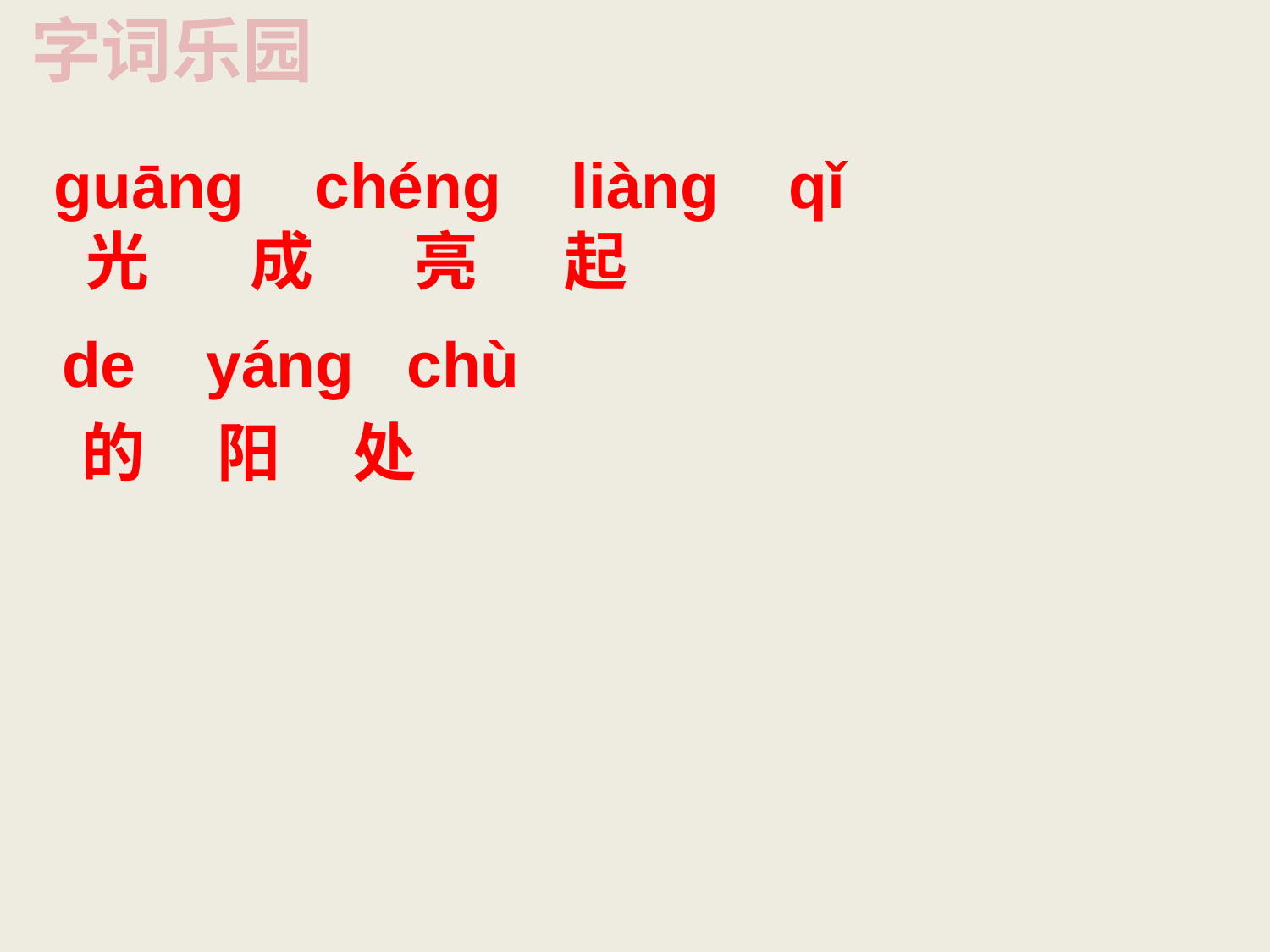

字词乐园
 ɡuānɡ    chénɡ    liànɡ    qǐ
  光       成       亮      起
de    yánɡ   chù
的     阳     处